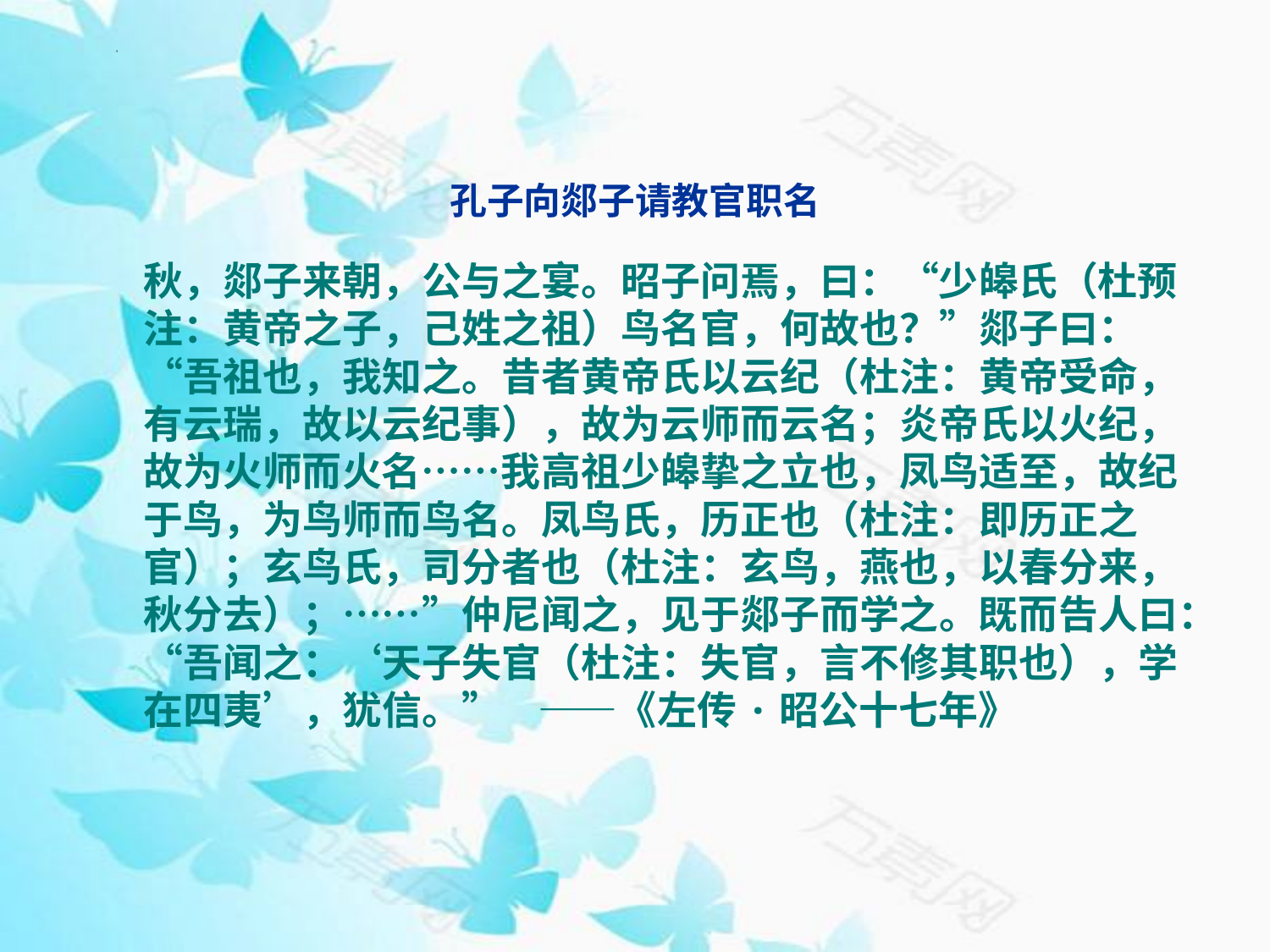

# 孔子向郯子请教官职名
秋，郯子来朝，公与之宴。昭子问焉，曰：“少皞氏（杜预注：黄帝之子，己姓之祖）鸟名官，何故也？”郯子曰：“吾祖也，我知之。昔者黄帝氏以云纪（杜注：黄帝受命，有云瑞，故以云纪事），故为云师而云名；炎帝氏以火纪，故为火师而火名……我高祖少皞挚之立也，凤鸟适至，故纪于鸟，为鸟师而鸟名。凤鸟氏，历正也（杜注：即历正之官）；玄鸟氏，司分者也（杜注：玄鸟，燕也，以春分来，秋分去）；……”仲尼闻之，见于郯子而学之。既而告人曰：“吾闻之：‘天子失官（杜注：失官，言不修其职也），学在四夷’，犹信。”    ——《左传·昭公十七年》